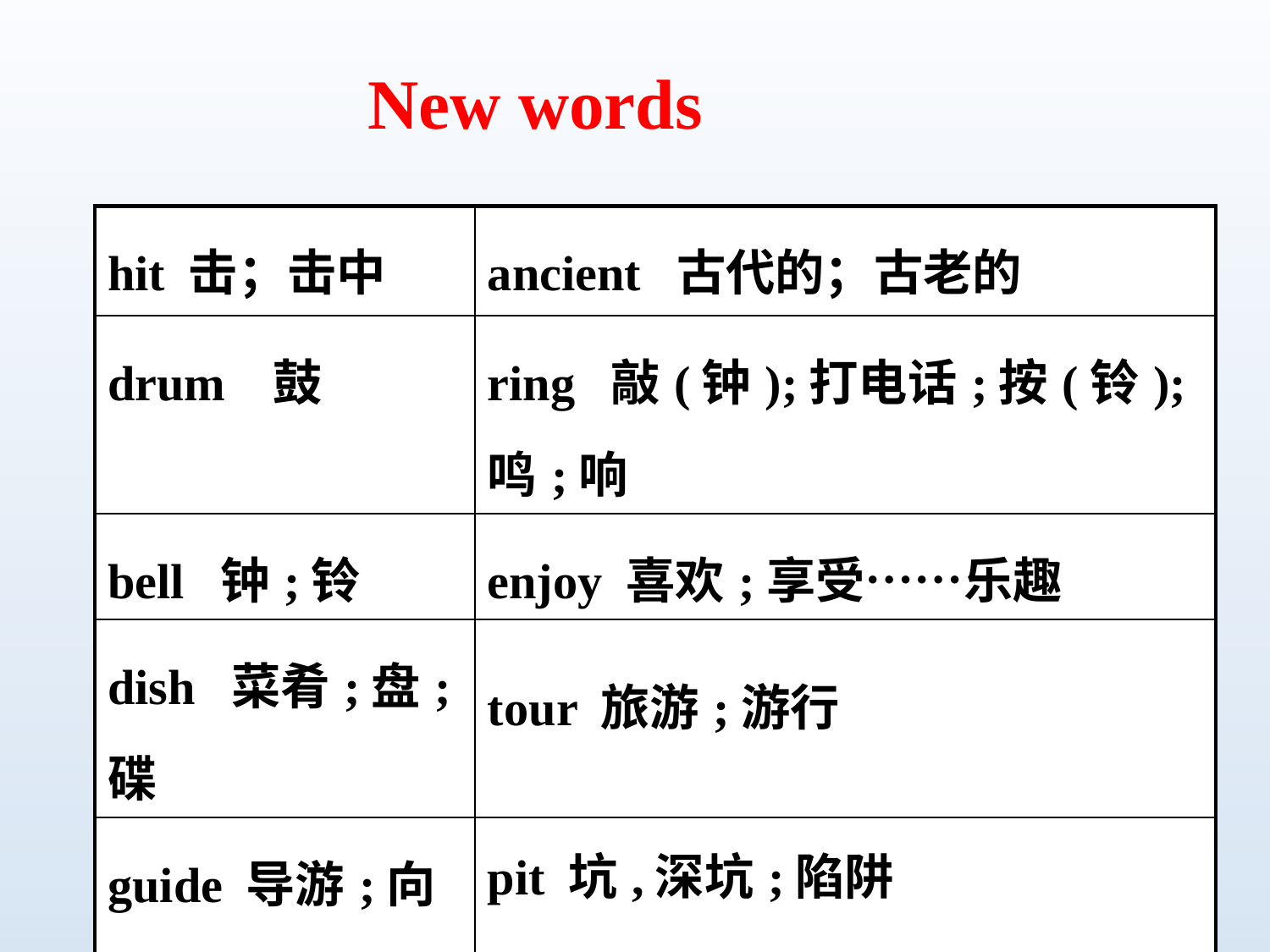

New words
| hit 击；击中 | ancient 古代的；古老的 |
| --- | --- |
| drum 鼓 | ring 敲(钟);打电话;按(铃);鸣;响 |
| bell 钟;铃 | enjoy 喜欢;享受……乐趣 |
| dish 菜肴;盘;碟 | tour 旅游;游行 |
| guide 导游;向导 | pit 坑,深坑;陷阱 |
| move 移动;搬动 | sign 招牌;记号 |